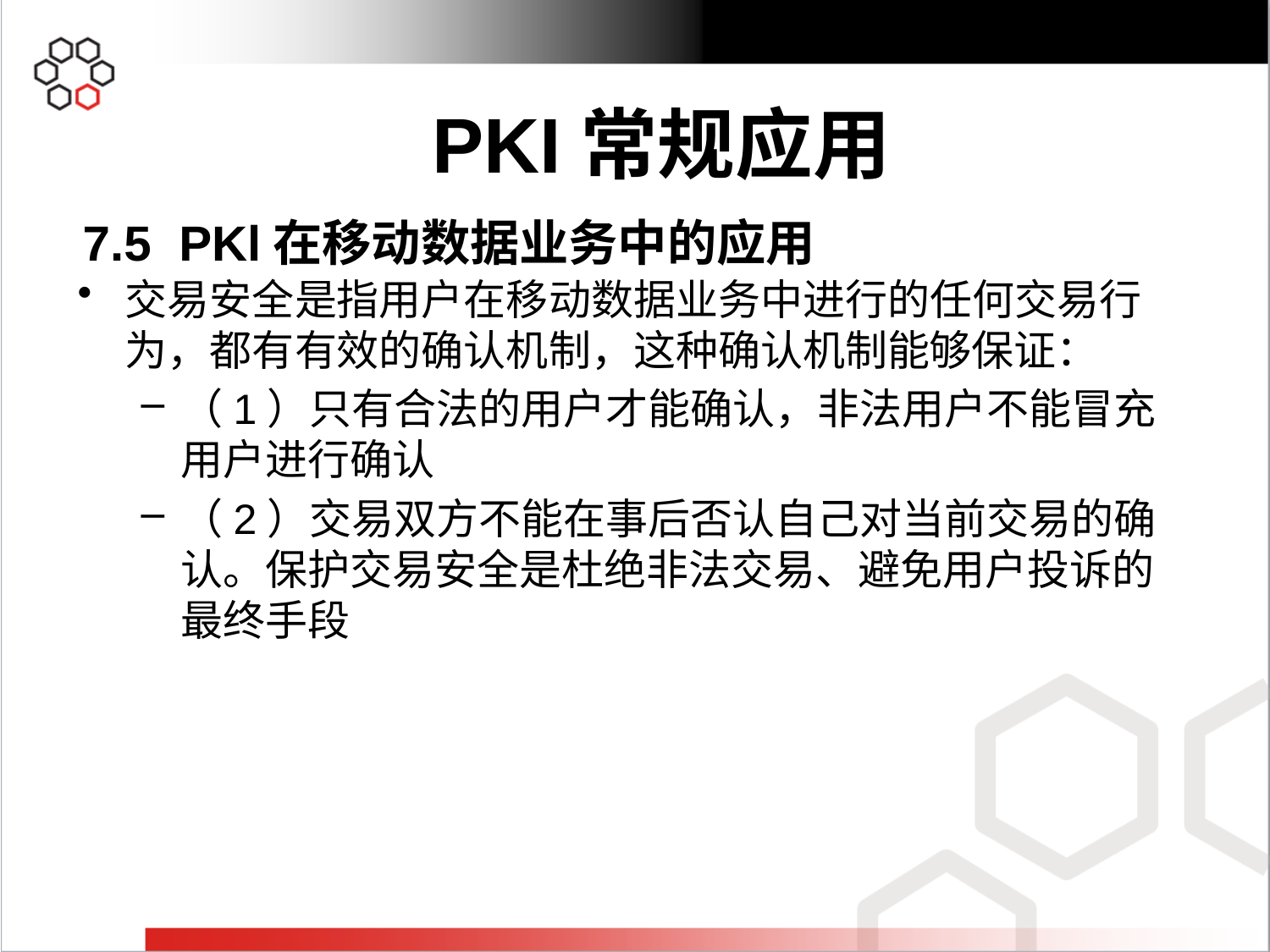

7.5  PKl在移动数据业务中的应用
交易安全是指用户在移动数据业务中进行的任何交易行为，都有有效的确认机制，这种确认机制能够保证：
（1）只有合法的用户才能确认，非法用户不能冒充用户进行确认
（2）交易双方不能在事后否认自己对当前交易的确认。保护交易安全是杜绝非法交易、避免用户投诉的最终手段